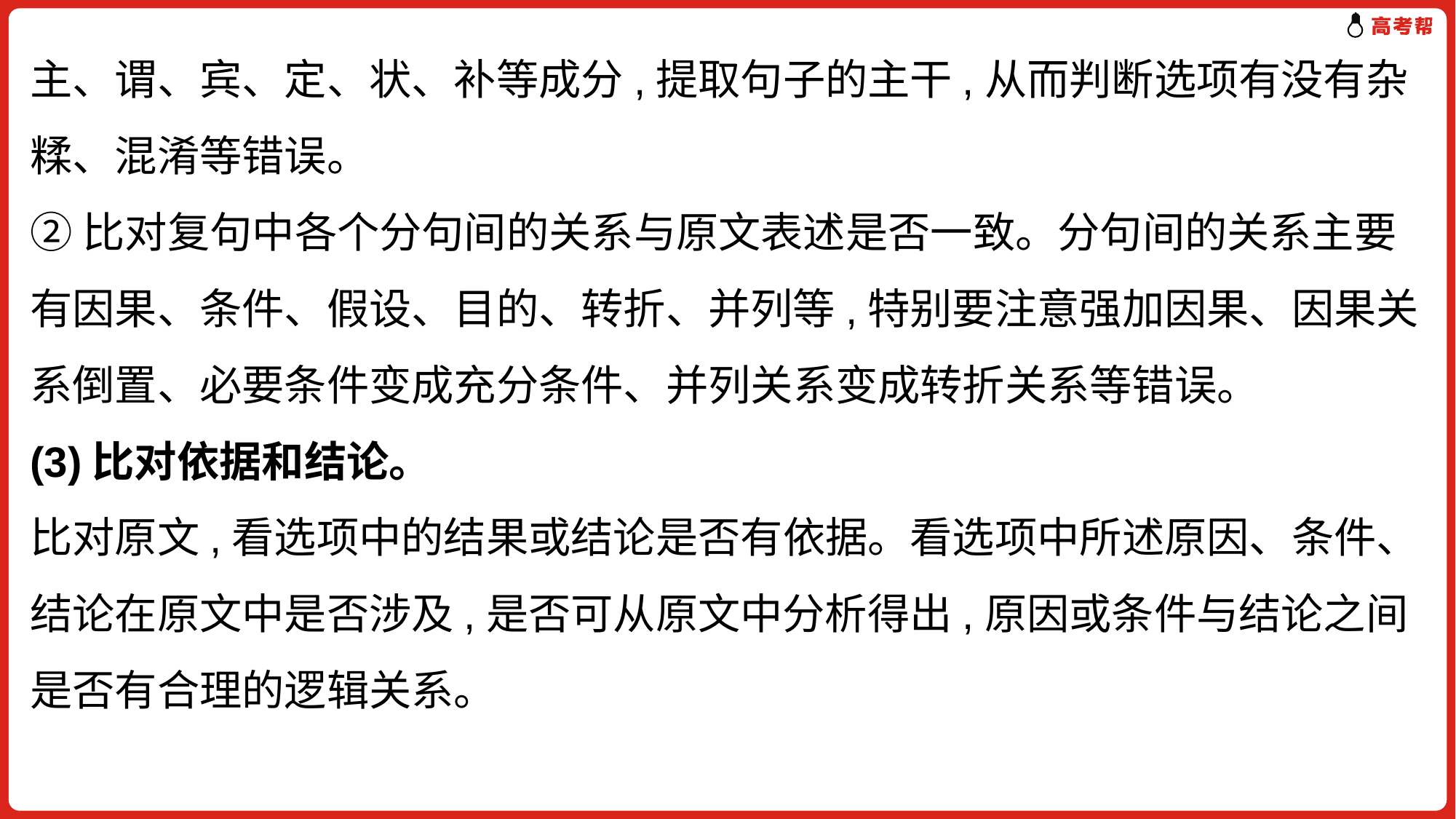

主、谓、宾、定、状、补等成分,提取句子的主干,从而判断选项有没有杂糅、混淆等错误。
②比对复句中各个分句间的关系与原文表述是否一致。分句间的关系主要有因果、条件、假设、目的、转折、并列等,特别要注意强加因果、因果关系倒置、必要条件变成充分条件、并列关系变成转折关系等错误。
(3)比对依据和结论。
比对原文,看选项中的结果或结论是否有依据。看选项中所述原因、条件、结论在原文中是否涉及,是否可从原文中分析得出,原因或条件与结论之间是否有合理的逻辑关系。